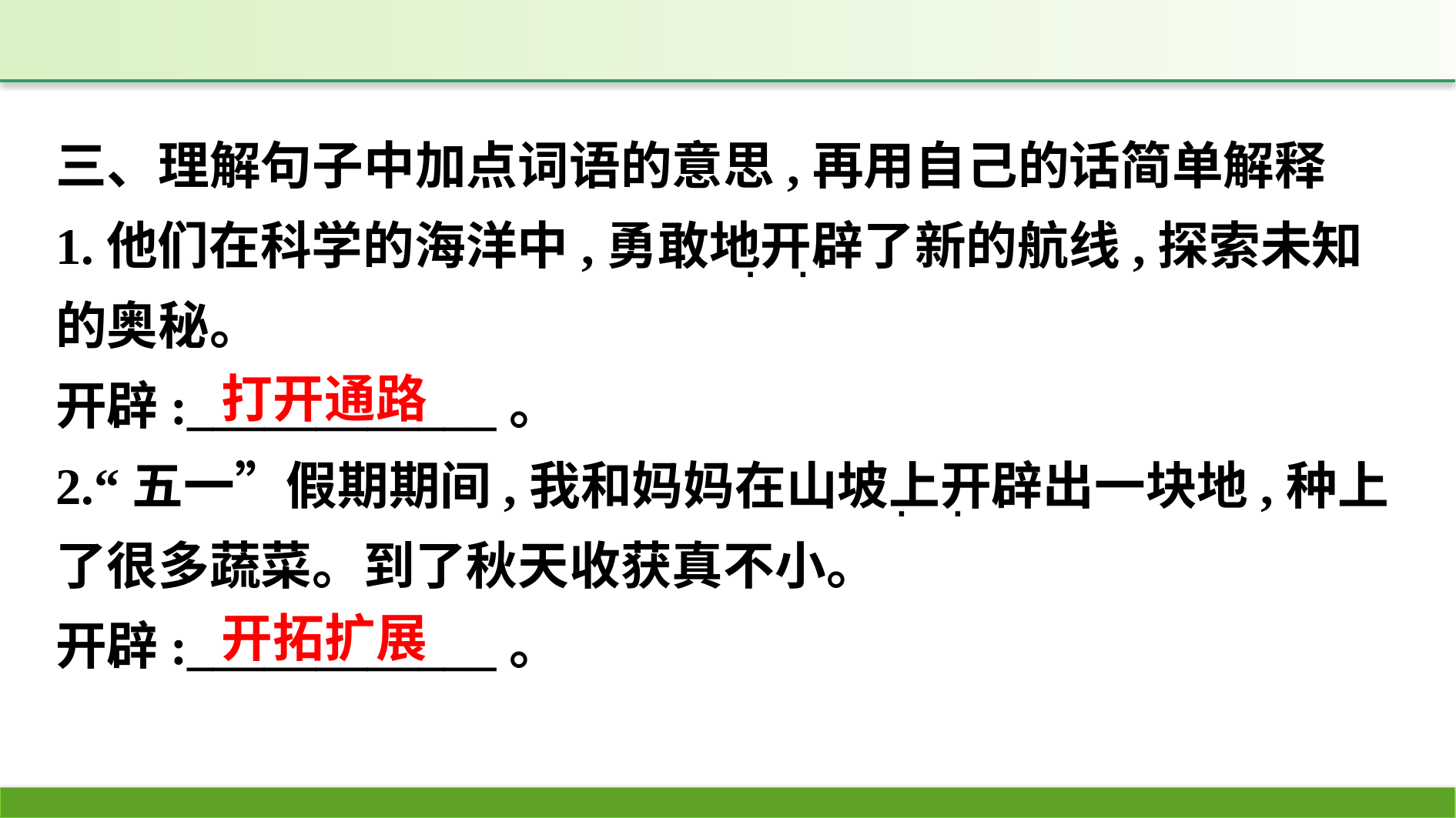

三、理解句子中加点词语的意思,再用自己的话简单解释
1.他们在科学的海洋中,勇敢地开辟了新的航线,探索未知的奥秘。
开辟:____________。
2.“五一”假期期间,我和妈妈在山坡上开辟出一块地,种上了很多蔬菜。到了秋天收获真不小。
开辟:____________。
·
·
·
·
打开通路
开拓扩展